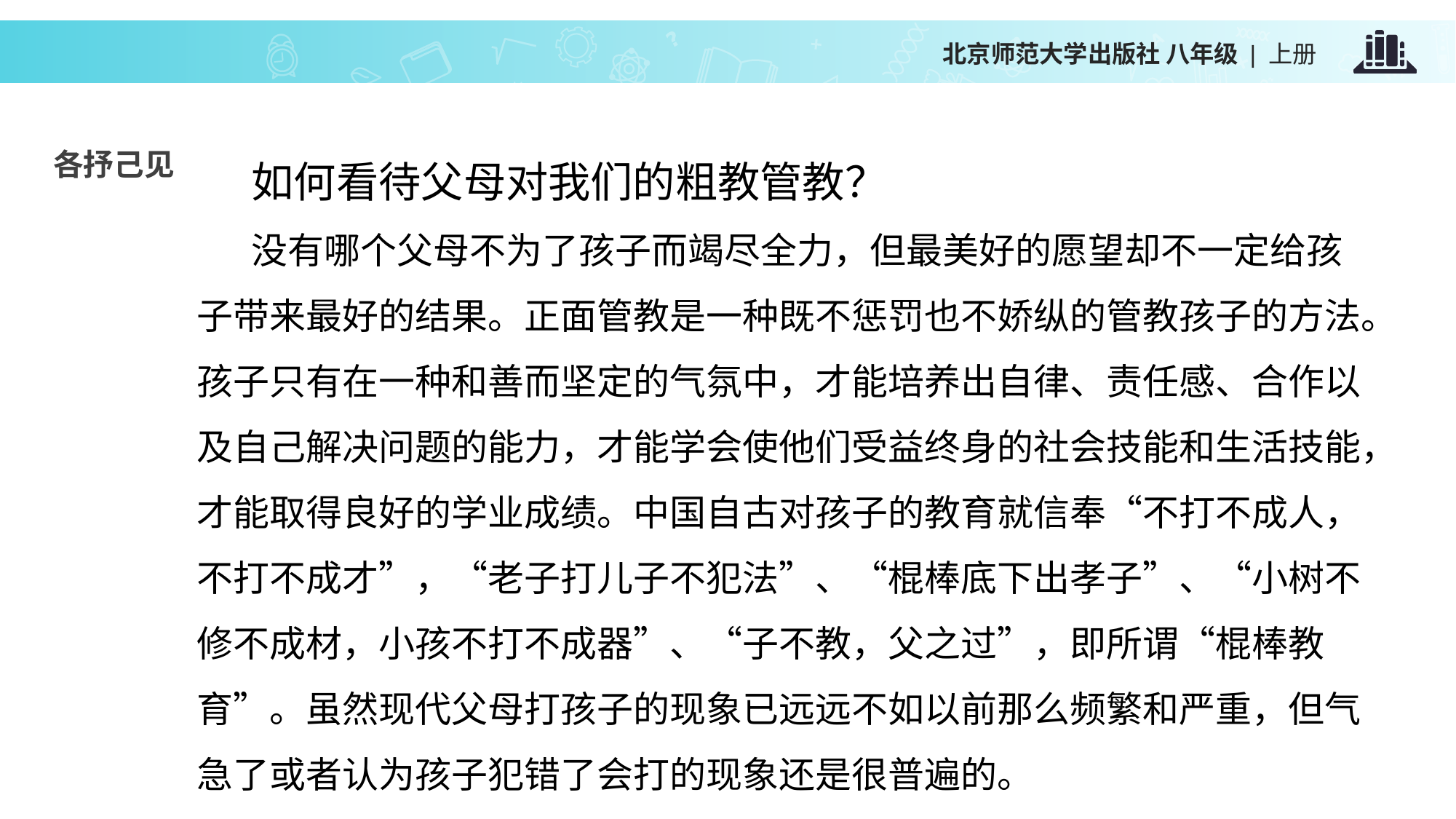

如何看待父母对我们的粗教管教？
没有哪个父母不为了孩子而竭尽全力，但最美好的愿望却不一定给孩子带来最好的结果。正面管教是一种既不惩罚也不娇纵的管教孩子的方法。孩子只有在一种和善而坚定的气氛中，才能培养出自律、责任感、合作以及自己解决问题的能力，才能学会使他们受益终身的社会技能和生活技能，才能取得良好的学业成绩。中国自古对孩子的教育就信奉“不打不成人，不打不成才”，“老子打儿子不犯法”、“棍棒底下出孝子”、“小树不修不成材，小孩不打不成器”、“子不教，父之过”，即所谓“棍棒教育”。虽然现代父母打孩子的现象已远远不如以前那么频繁和严重，但气急了或者认为孩子犯错了会打的现象还是很普遍的。
各抒己见